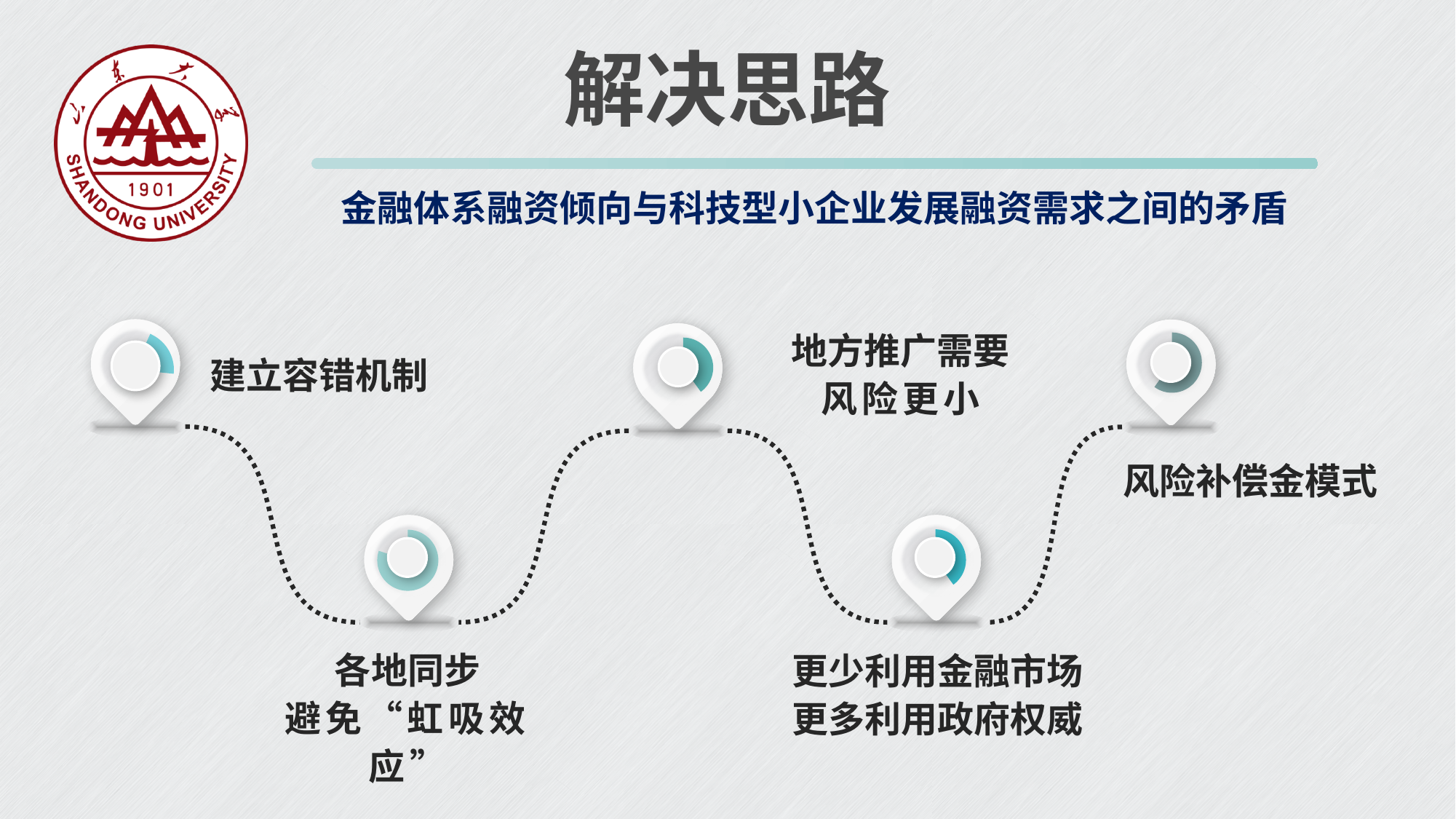

解决思路

金融体系融资倾向与科技型小企业发展融资需求之间的矛盾
地方推广需要
风险更小
%

### Chart

| Category | 销售额 |
|---|---|
| 第一季度 | 0.2 |
| 第二季度 | 0.8 |
%

### Chart

| Category | 销售额 |
|---|---|
| 第一季度 | 0.6 |
| 第二季度 | 0.4 |
%

### Chart

| Category | 销售额 |
|---|---|
| 第一季度 | 0.4 |
| 第二季度 | 0.6 |
建立容错机制
风险补偿金模式
%

### Chart

| Category | 销售额 |
|---|---|
| 第一季度 | 0.8 |
| 第二季度 | 0.2 |
%

### Chart

| Category | 销售额 |
|---|---|
| 第一季度 | 0.4 |
| 第二季度 | 0.6 |
各地同步
避免“虹吸效应”
更少利用金融市场
更多利用政府权威